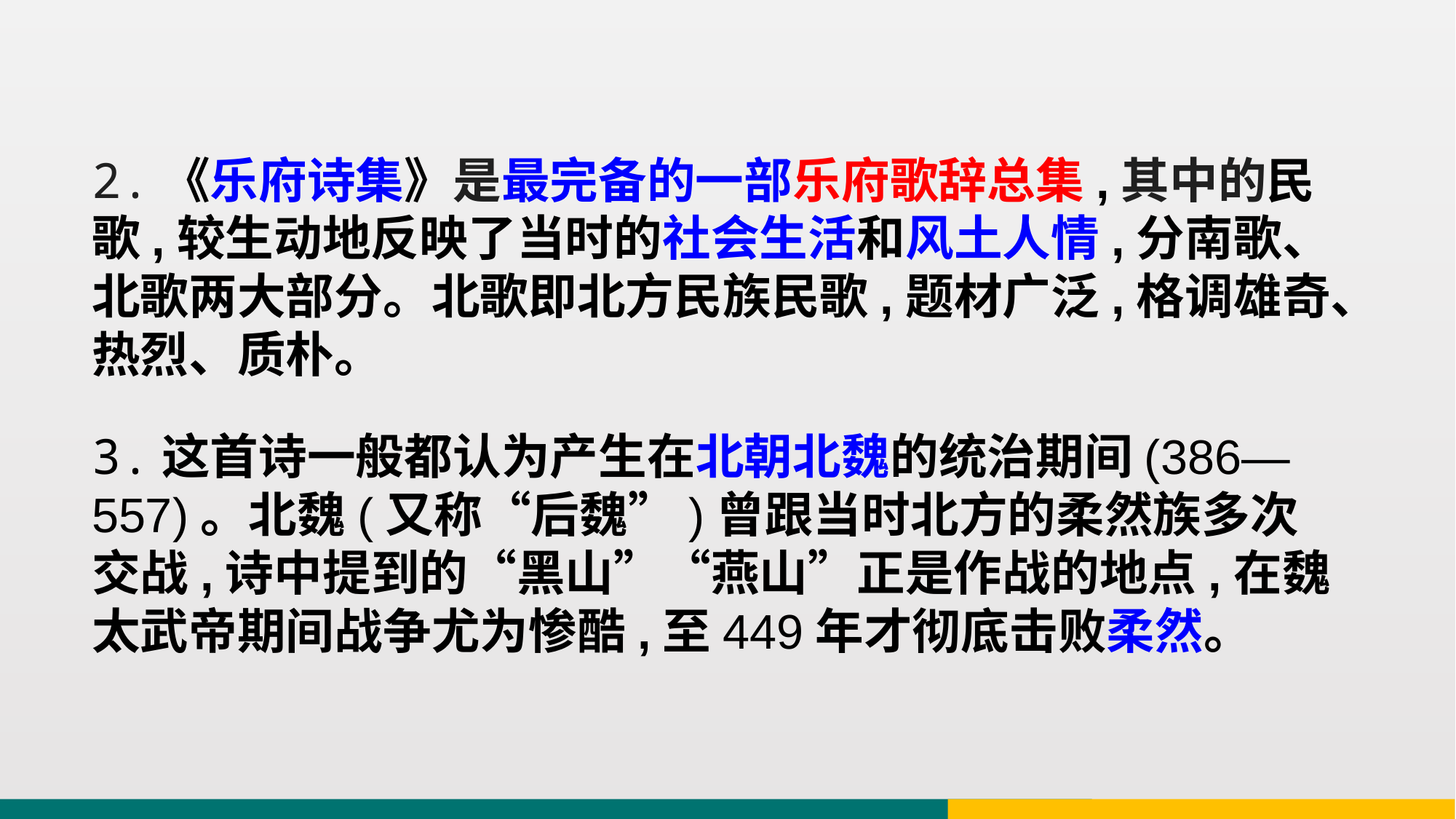

2.《乐府诗集》是最完备的一部乐府歌辞总集,其中的民歌,较生动地反映了当时的社会生活和风土人情,分南歌、北歌两大部分。北歌即北方民族民歌,题材广泛,格调雄奇、热烈、质朴。

3.这首诗一般都认为产生在北朝北魏的统治期间(386—557)。北魏(又称“后魏”)曾跟当时北方的柔然族多次交战,诗中提到的“黑山”“燕山”正是作战的地点,在魏太武帝期间战争尤为惨酷,至449年才彻底击败柔然。